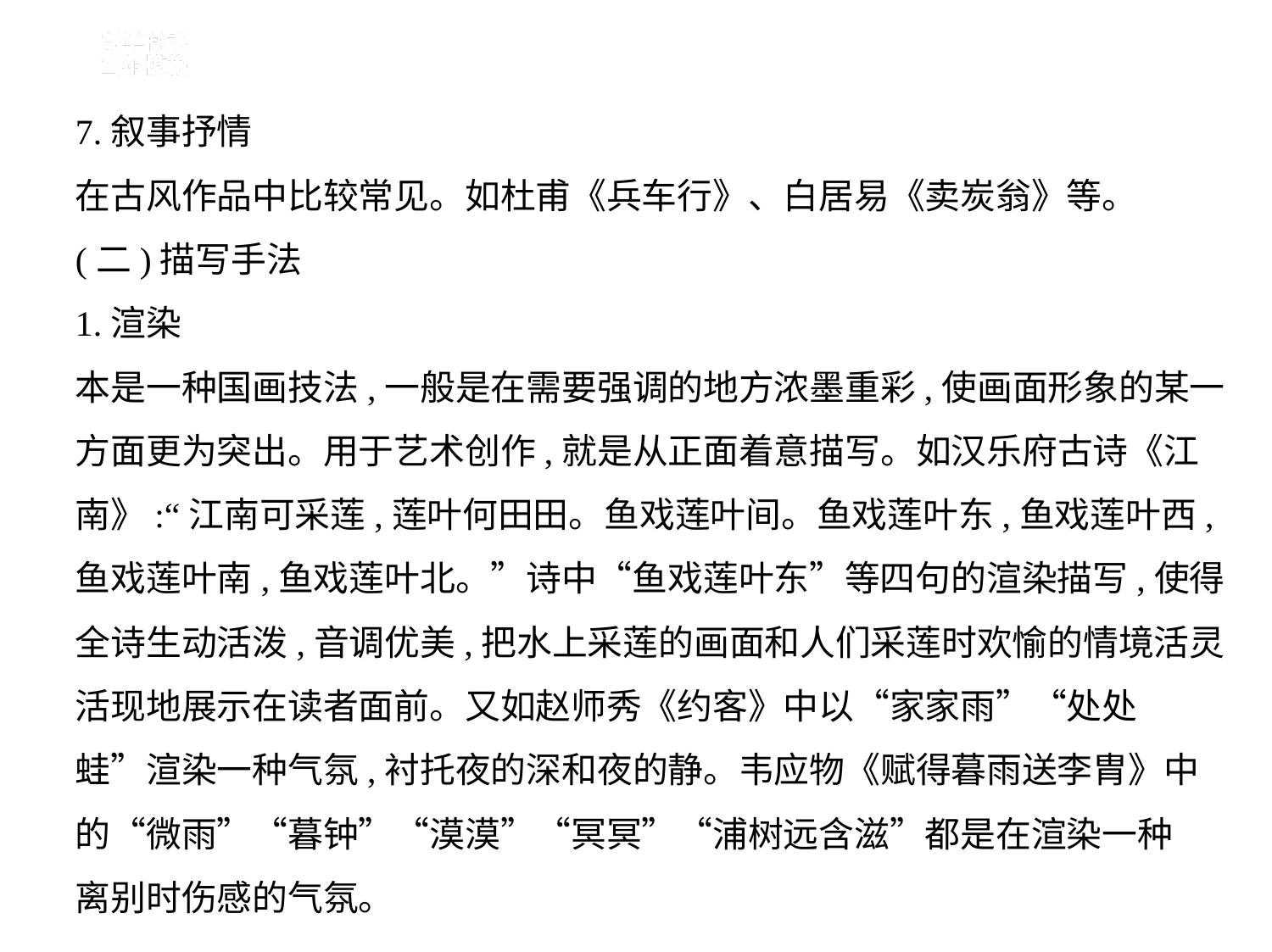

7.叙事抒情
在古风作品中比较常见。如杜甫《兵车行》、白居易《卖炭翁》等。
(二)描写手法
1.渲染
本是一种国画技法,一般是在需要强调的地方浓墨重彩,使画面形象的某一
方面更为突出。用于艺术创作,就是从正面着意描写。如汉乐府古诗《江
南》:“江南可采莲,莲叶何田田。鱼戏莲叶间。鱼戏莲叶东,鱼戏莲叶西,
鱼戏莲叶南,鱼戏莲叶北。”诗中“鱼戏莲叶东”等四句的渲染描写,使得
全诗生动活泼,音调优美,把水上采莲的画面和人们采莲时欢愉的情境活灵
活现地展示在读者面前。又如赵师秀《约客》中以“家家雨”“处处
蛙”渲染一种气氛,衬托夜的深和夜的静。韦应物《赋得暮雨送李胄》中
的“微雨”“暮钟”“漠漠”“冥冥”“浦树远含滋”都是在渲染一种
离别时伤感的气氛。